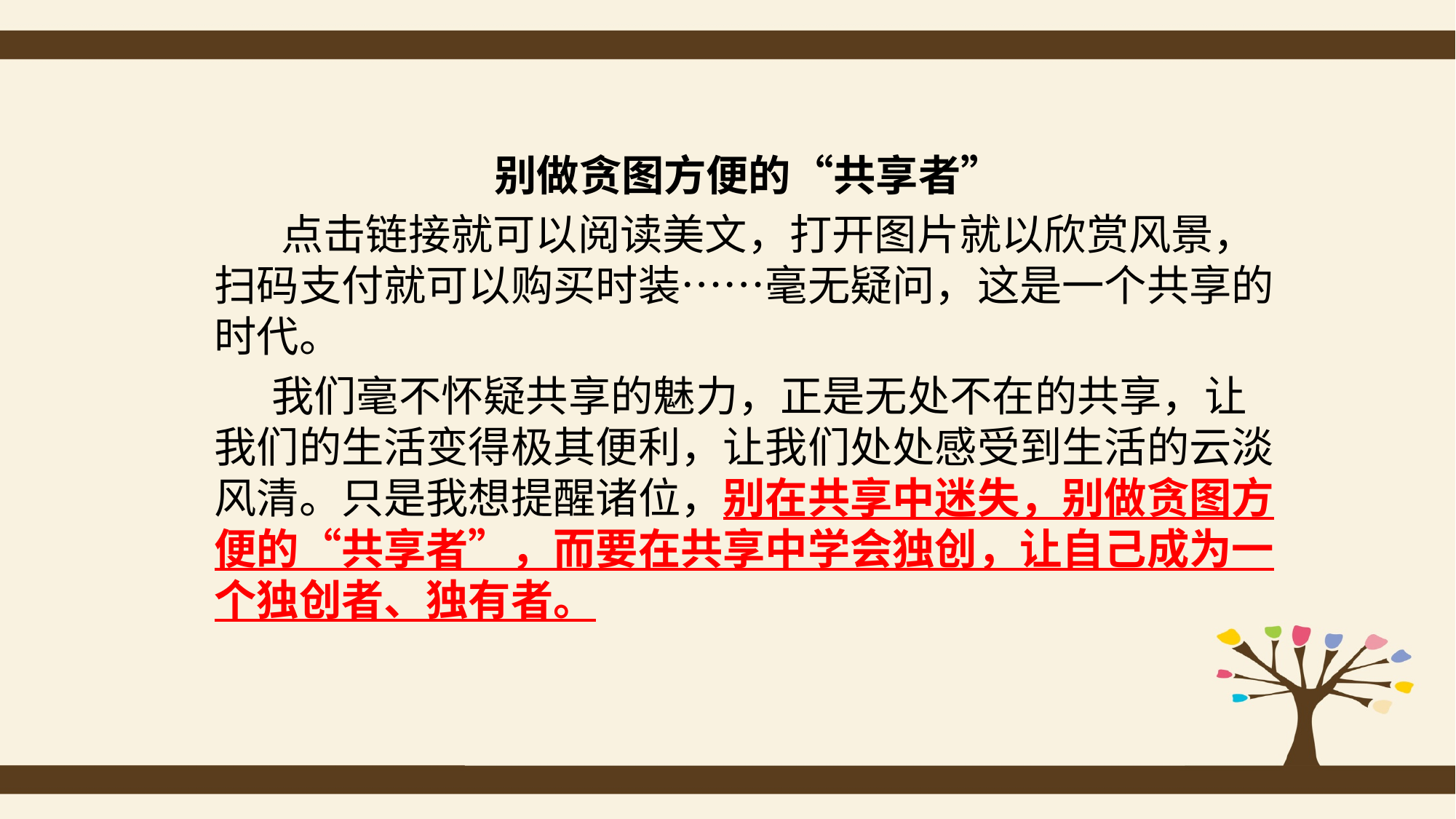

别做贪图方便的“共享者”
      点击链接就可以阅读美文，打开图片就以欣赏风景，扫码支付就可以购买时装……毫无疑问，这是一个共享的时代。
     我们毫不怀疑共享的魅力，正是无处不在的共享，让我们的生活变得极其便利，让我们处处感受到生活的云淡风清。只是我想提醒诸位，别在共享中迷失，别做贪图方便的“共享者”，而要在共享中学会独创，让自己成为一个独创者、独有者。